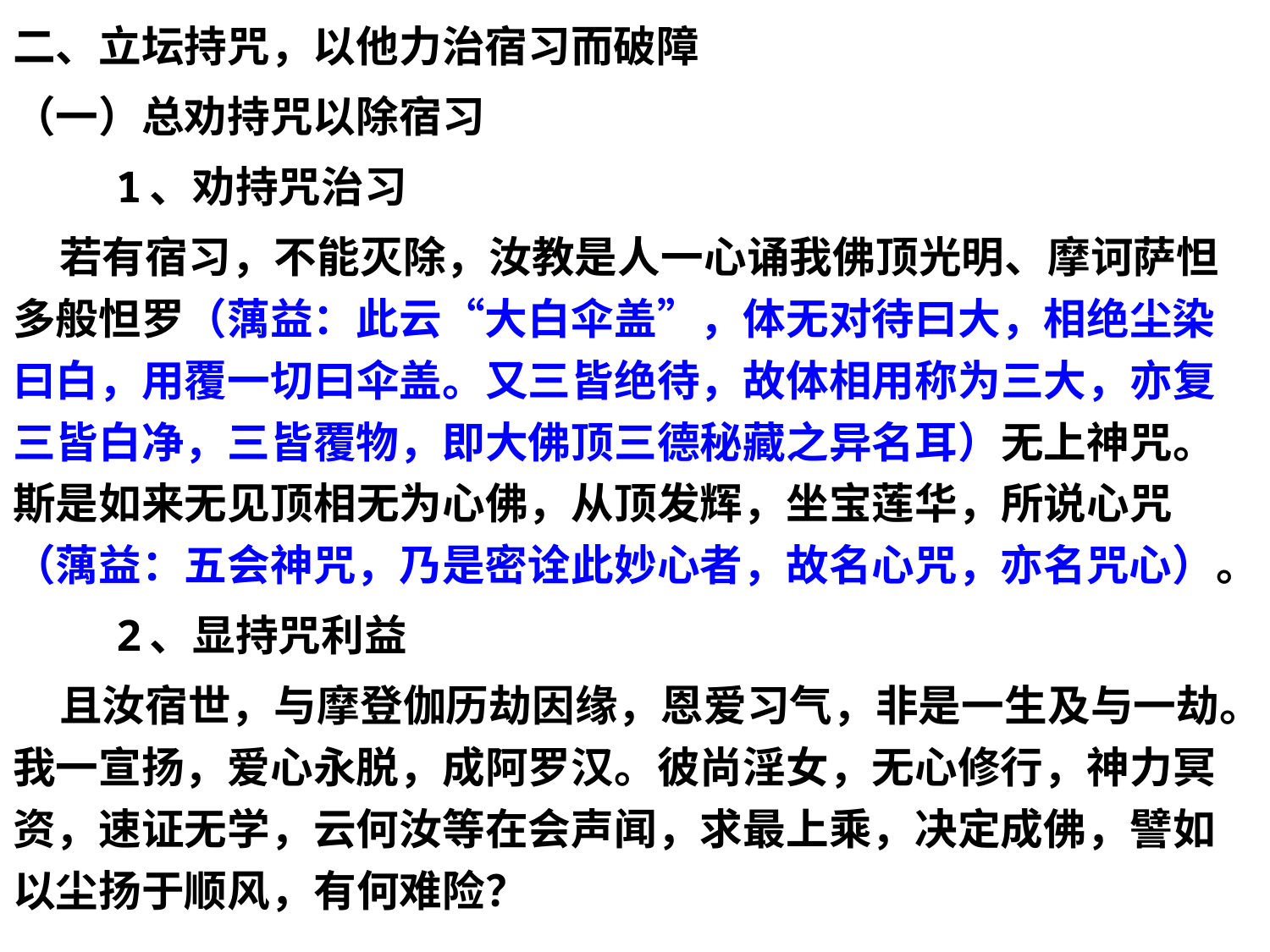

二、立坛持咒，以他力治宿习而破障
（一）总劝持咒以除宿习
    1、劝持咒治习
    若有宿习，不能灭除，汝教是人一心诵我佛顶光明、摩诃萨怛多般怛罗（蕅益：此云“大白伞盖”，体无对待曰大，相绝尘染曰白，用覆一切曰伞盖。又三皆绝待，故体相用称为三大，亦复三皆白净，三皆覆物，即大佛顶三德秘藏之异名耳）无上神咒。斯是如来无见顶相无为心佛，从顶发辉，坐宝莲华，所说心咒（蕅益：五会神咒，乃是密诠此妙心者，故名心咒，亦名咒心）。
    2、显持咒利益
    且汝宿世，与摩登伽历劫因缘，恩爱习气，非是一生及与一劫。我一宣扬，爱心永脱，成阿罗汉。彼尚淫女，无心修行，神力冥资，速证无学，云何汝等在会声闻，求最上乘，决定成佛，譬如以尘扬于顺风，有何难险？